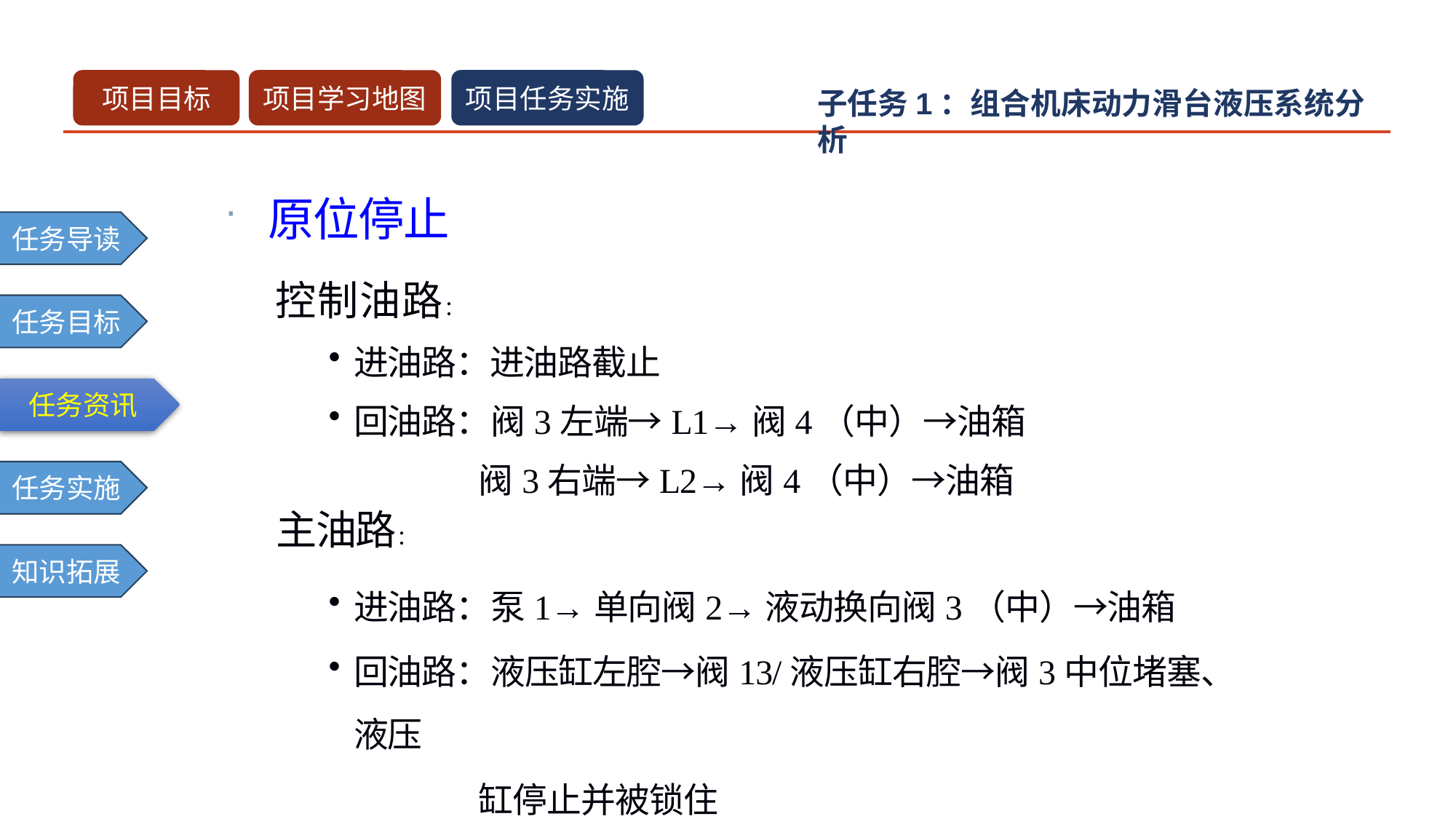

原位停止
    控制油路：
进油路：进油路截止
回油路：阀3左端→L1→阀4（中）→油箱
                    阀3右端→L2→阀4（中）→油箱
     主油路：
进油路：泵1→单向阀2→液动换向阀3（中）→油箱
回油路：液压缸左腔→阀13/液压缸右腔→阀3中位堵塞、液压
                    缸停止并被锁住